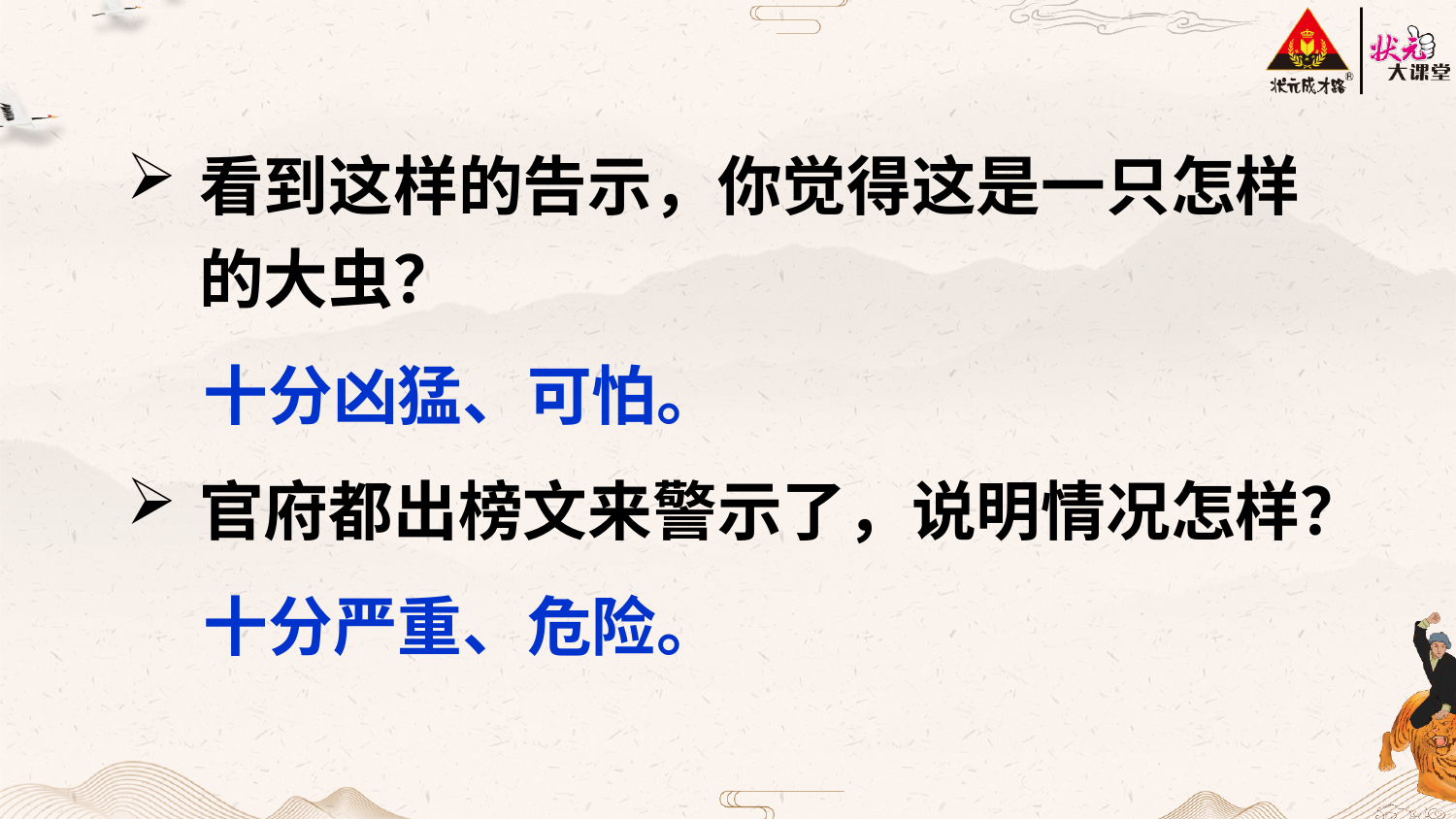

看到这样的告示，你觉得这是一只怎样的大虫？
十分凶猛、可怕。
官府都出榜文来警示了，说明情况怎样？
十分严重、危险。